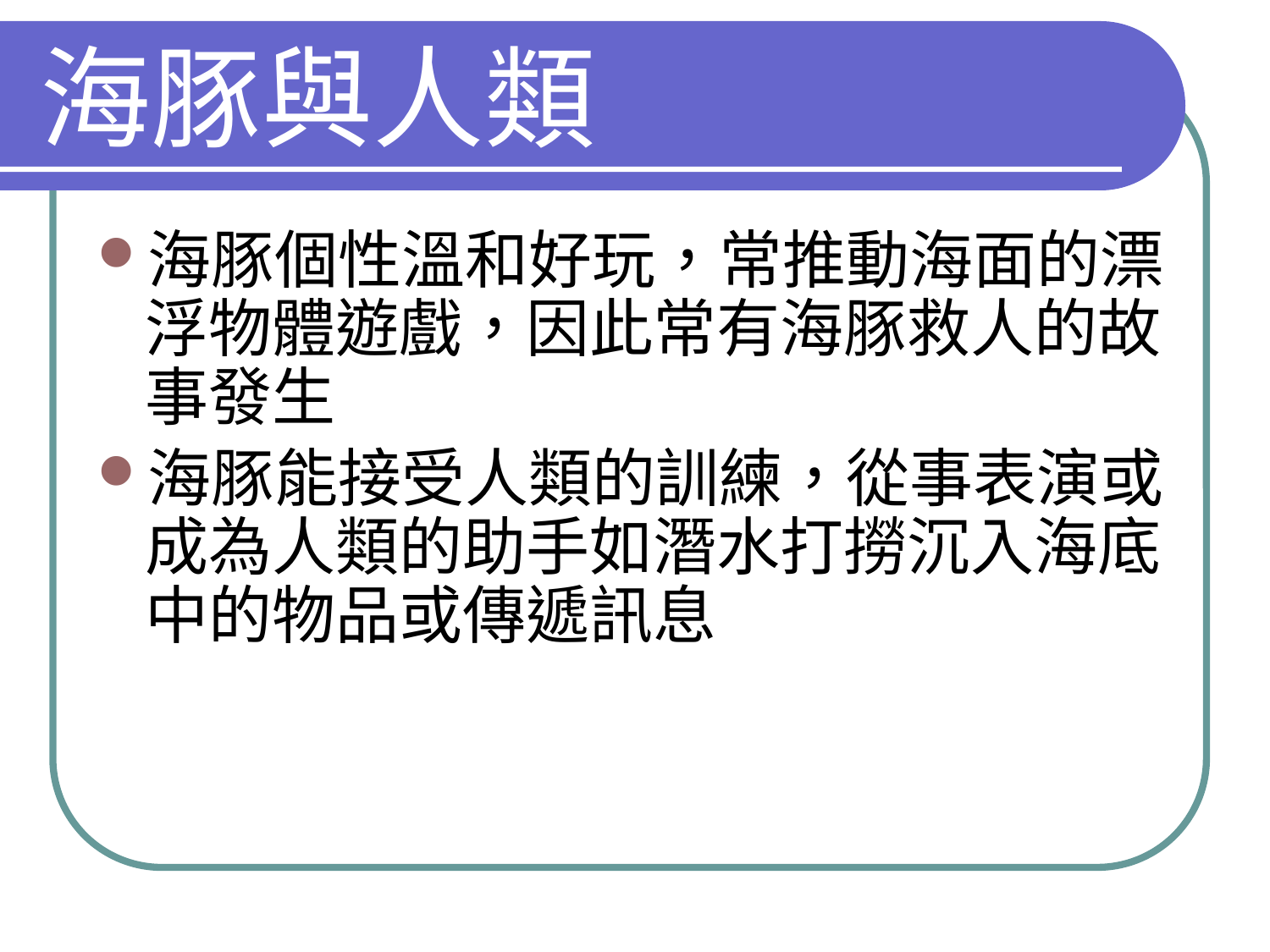

# 海豚與人類
海豚個性溫和好玩，常推動海面的漂浮物體遊戲，因此常有海豚救人的故事發生
海豚能接受人類的訓練，從事表演或成為人類的助手如潛水打撈沉入海底中的物品或傳遞訊息